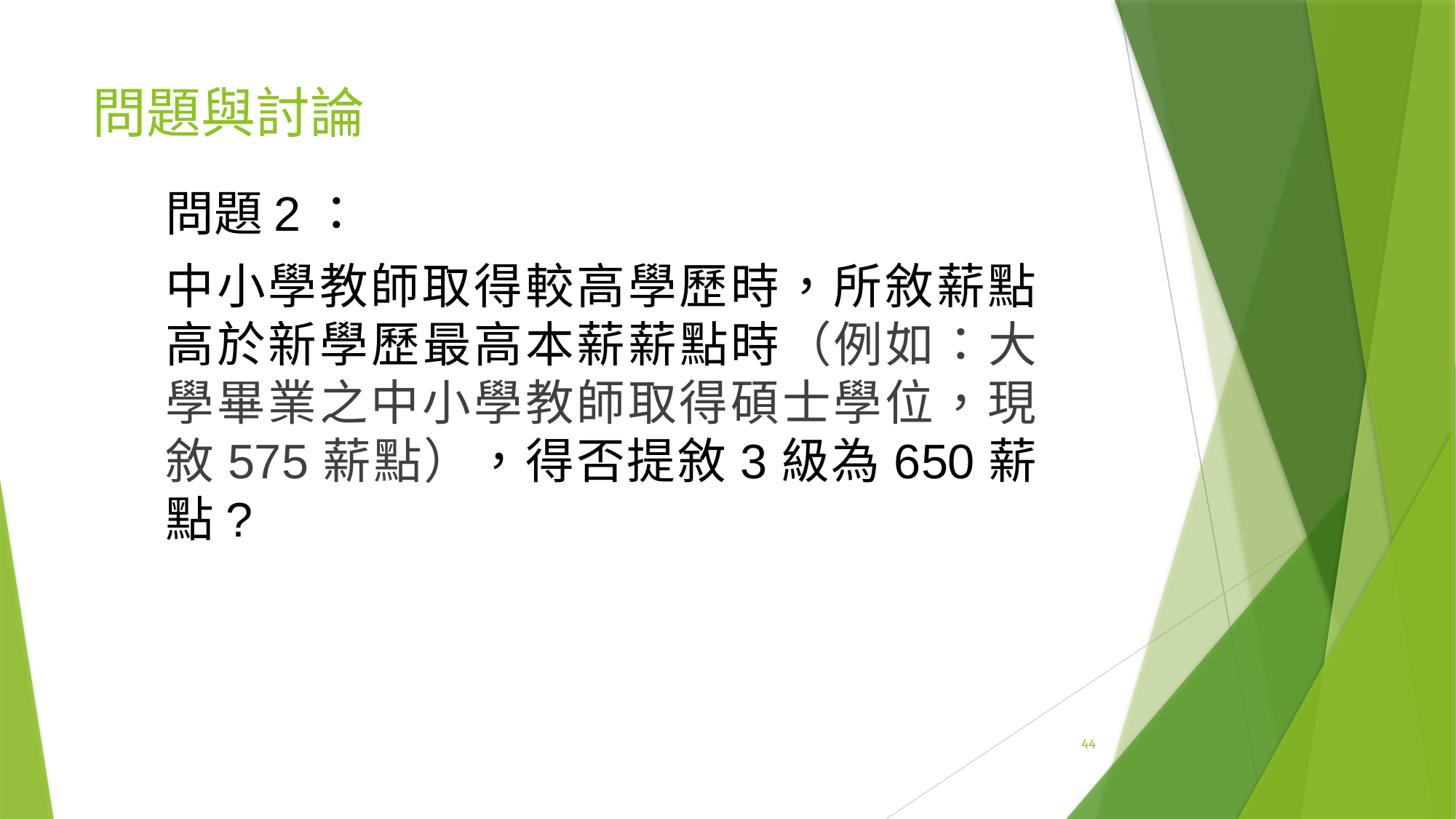

# 問題與討論
問題2：
中小學教師取得較高學歷時，所敘薪點高於新學歷最高本薪薪點時（例如：大學畢業之中小學教師取得碩士學位，現敘575薪點），得否提敘3級為650薪點?
44